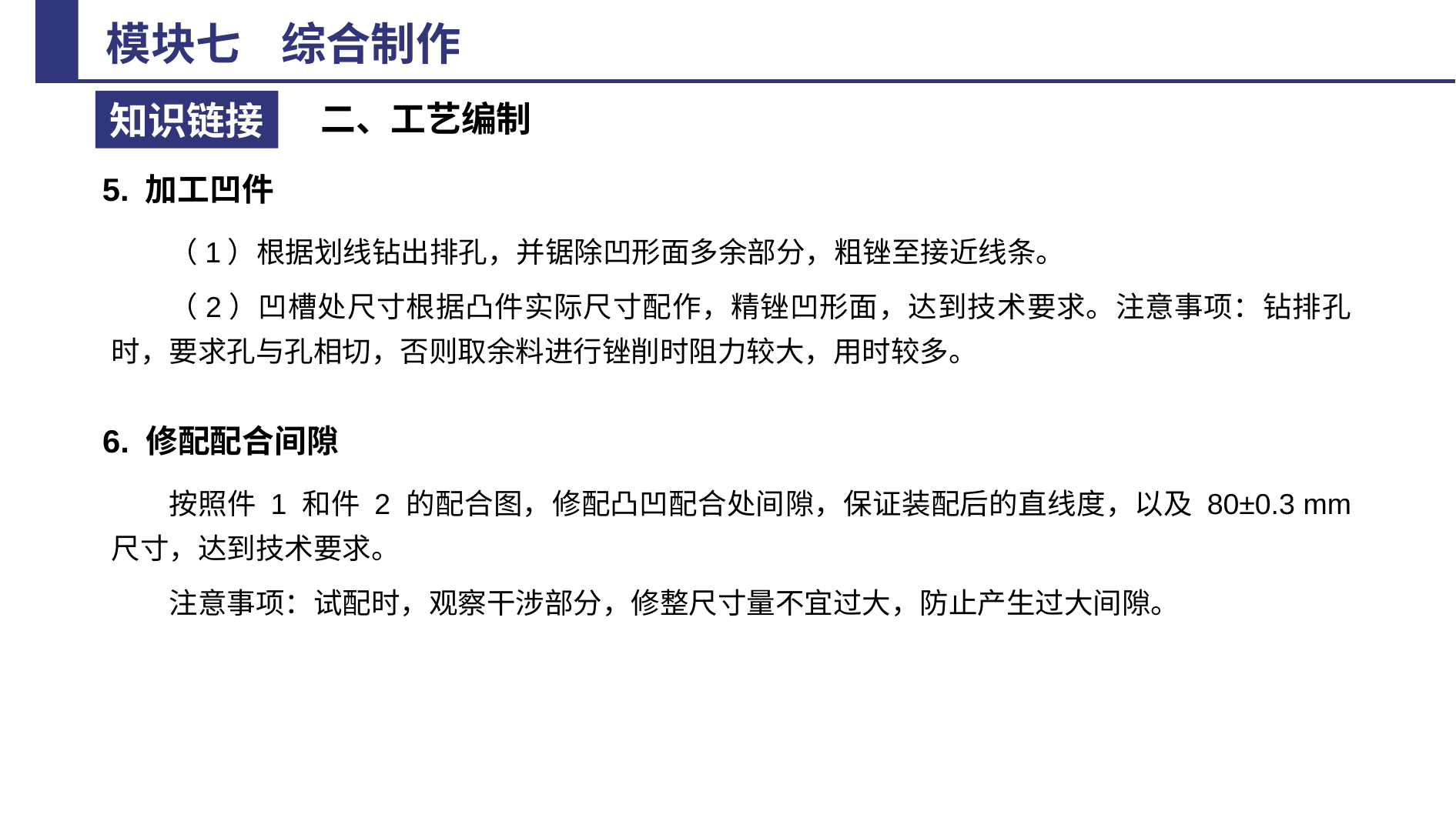

二、工艺编制
5. 加工凹件
（1）根据划线钻出排孔，并锯除凹形面多余部分，粗锉至接近线条。
（2）凹槽处尺寸根据凸件实际尺寸配作，精锉凹形面，达到技术要求。注意事项：钻排孔时，要求孔与孔相切，否则取余料进行锉削时阻力较大，用时较多。
6. 修配配合间隙
按照件 1 和件 2 的配合图，修配凸凹配合处间隙，保证装配后的直线度，以及 80±0.3 mm 尺寸，达到技术要求。
注意事项：试配时，观察干涉部分，修整尺寸量不宜过大，防止产生过大间隙。